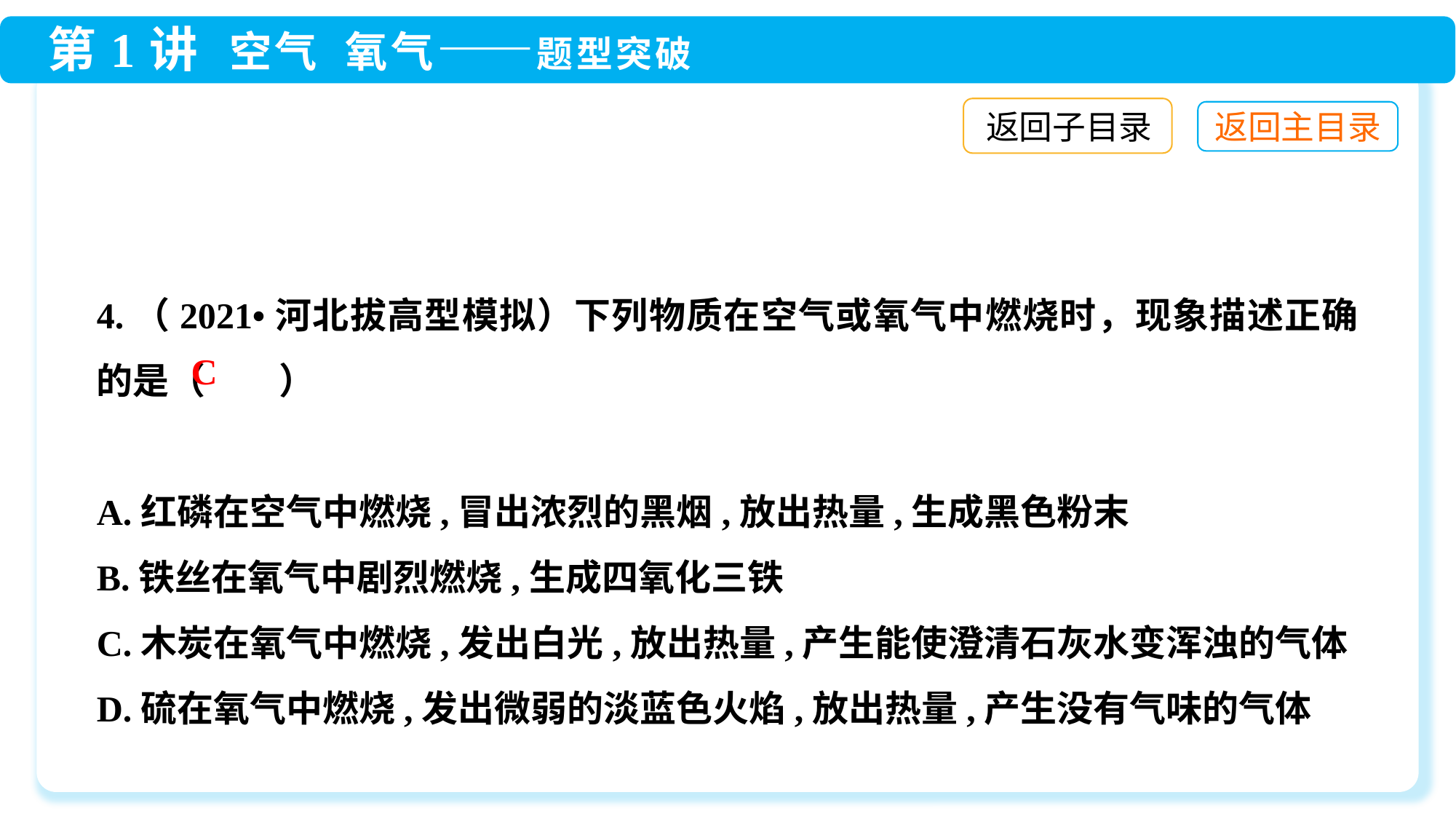

返回子目录
4.（2021•河北拔高型模拟）下列物质在空气或氧气中燃烧时，现象描述正确的是（　　）

A.红磷在空气中燃烧,冒出浓烈的黑烟,放出热量,生成黑色粉末
B.铁丝在氧气中剧烈燃烧,生成四氧化三铁
C.木炭在氧气中燃烧,发出白光,放出热量,产生能使澄清石灰水变浑浊的气体
D.硫在氧气中燃烧,发出微弱的淡蓝色火焰,放出热量,产生没有气味的气体
C